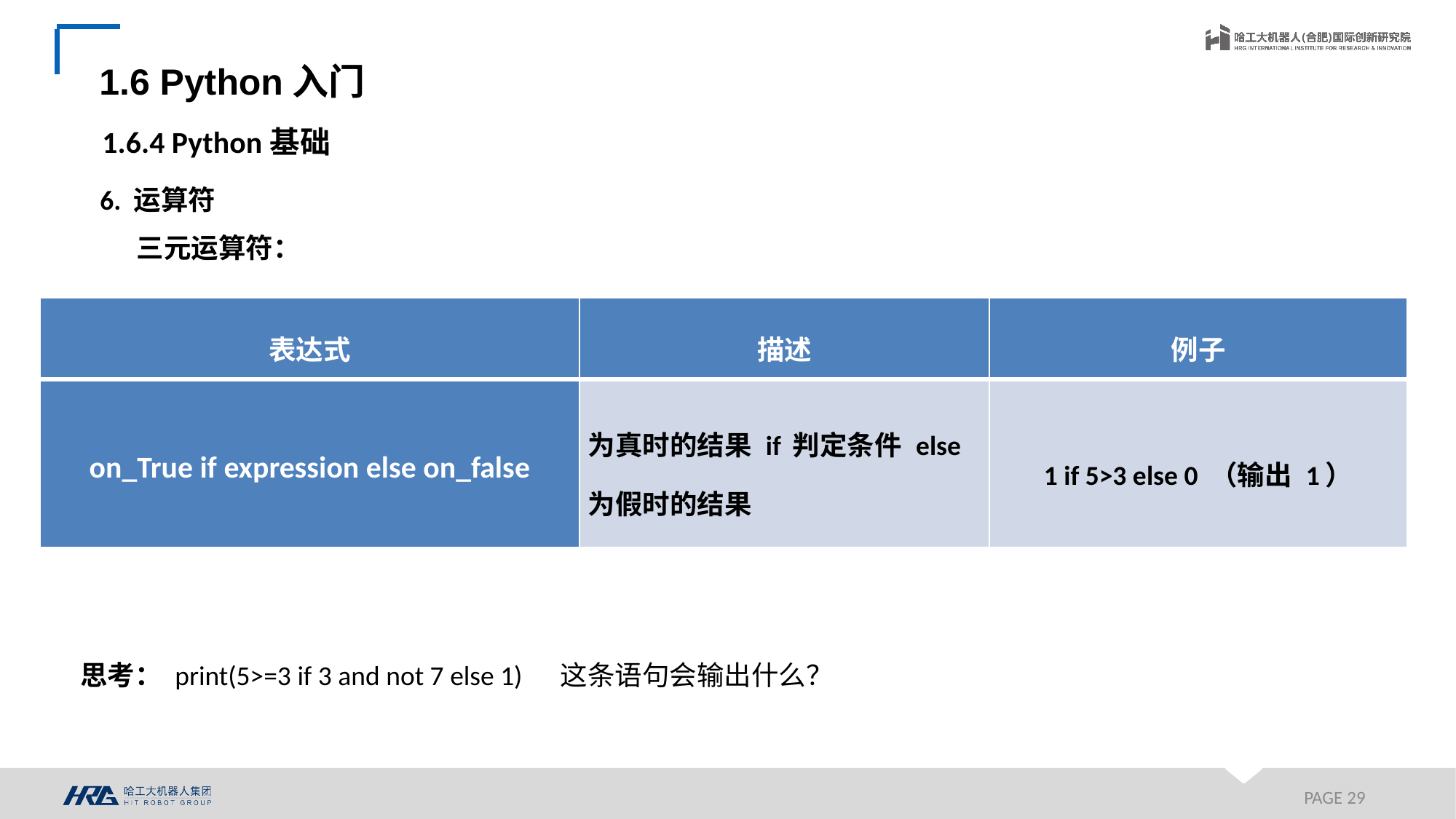

1.6 Python入门
1.6.4 Python基础
6. 运算符
三元运算符：
| 表达式 | 描述 | 例子 |
| --- | --- | --- |
| on\_True if expression else on\_false | 为真时的结果 if 判定条件 else 为假时的结果 | 1 if 5>3 else 0 （输出 1） |
思考： print(5>=3 if 3 and not 7 else 1)     这条语句会输出什么？